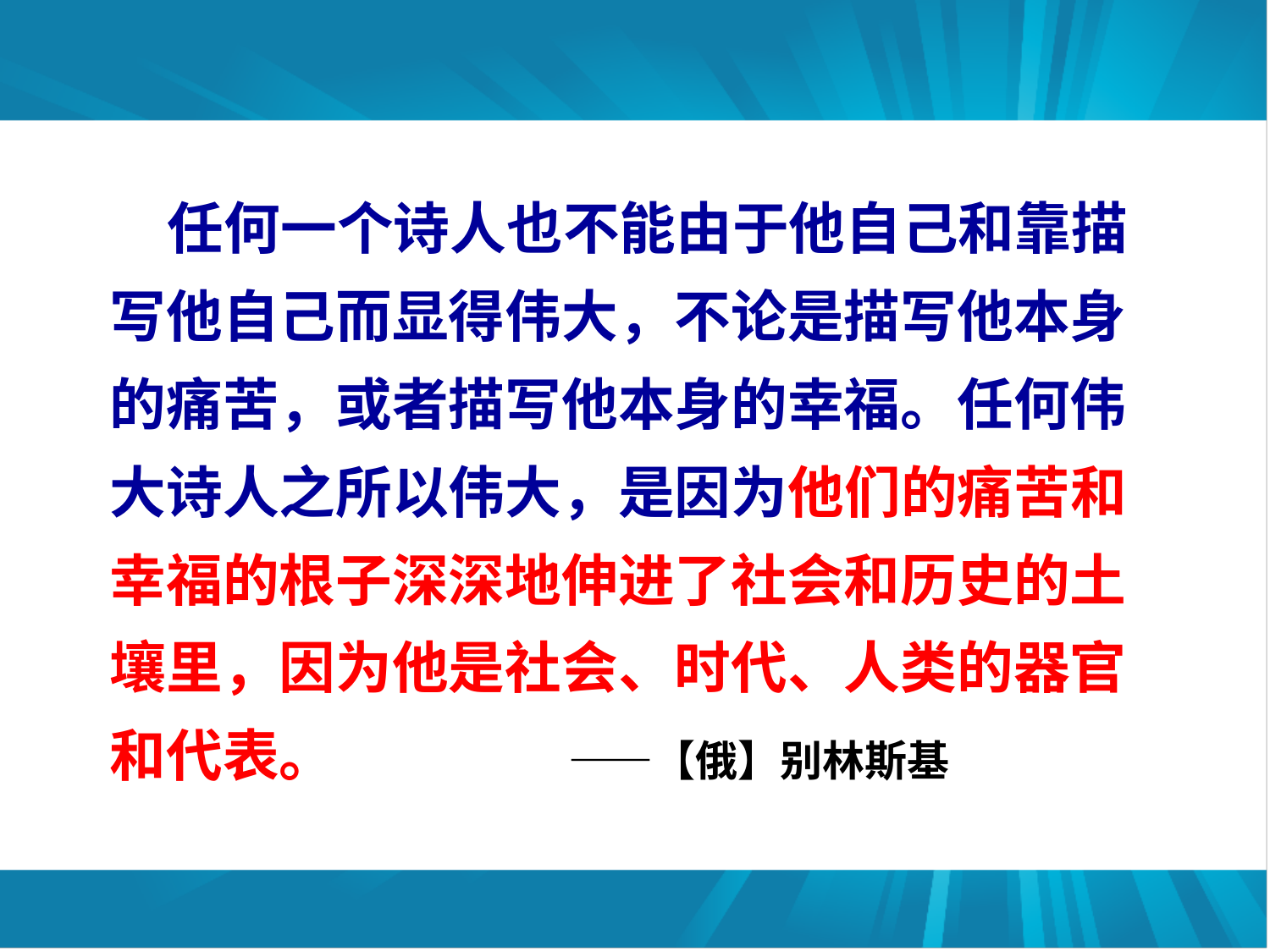

任何一个诗人也不能由于他自己和靠描写他自己而显得伟大，不论是描写他本身的痛苦，或者描写他本身的幸福。任何伟大诗人之所以伟大，是因为他们的痛苦和幸福的根子深深地伸进了社会和历史的土壤里，因为他是社会、时代、人类的器官和代表。                  ——【俄】别林斯基